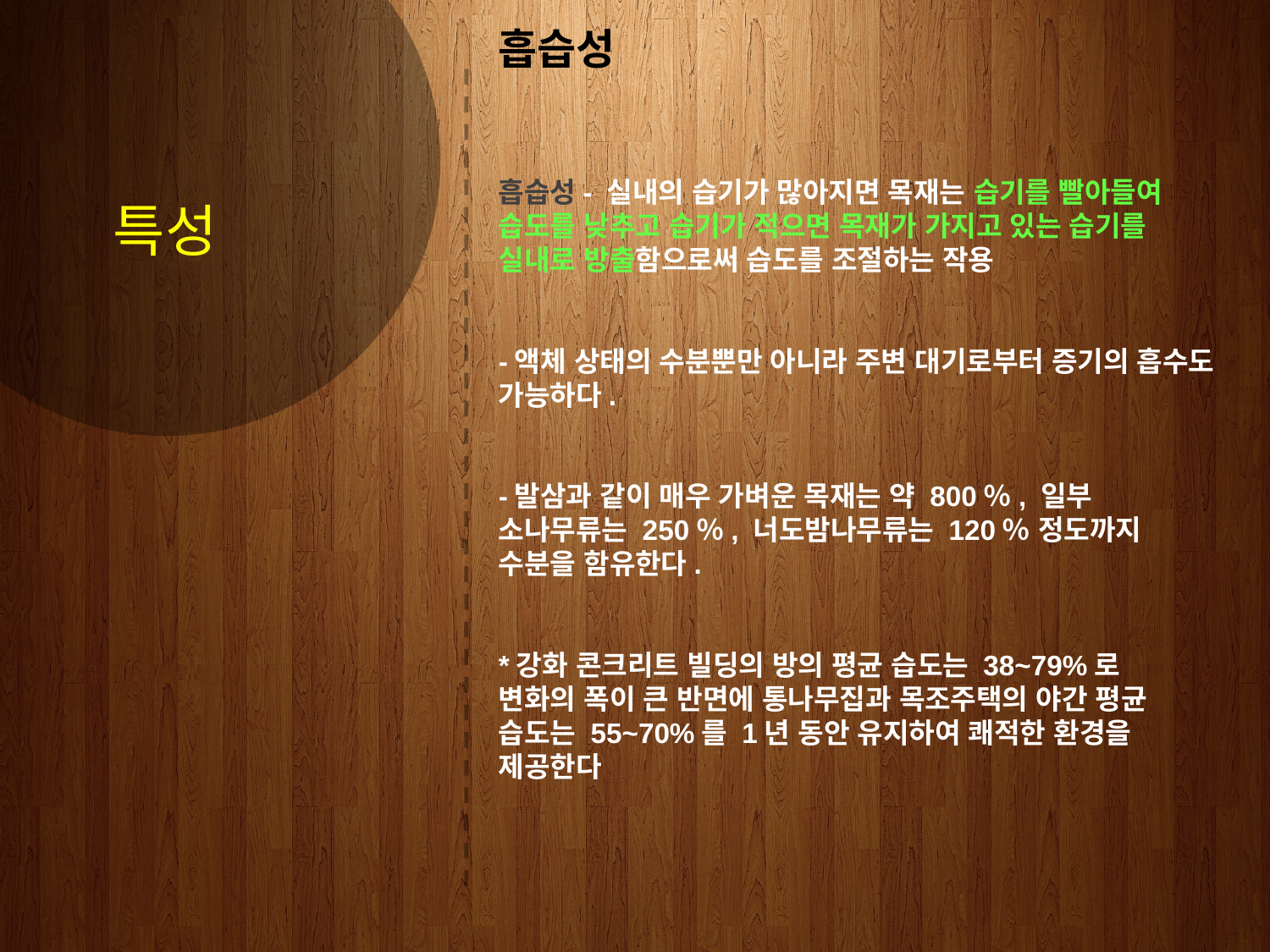

PART 2

특성
흡습성

흡습성- 실내의 습기가 많아지면 목재는 습기를 빨아들여 습도를 낮추고 습기가 적으면 목재가 가지고 있는 습기를 실내로 방출함으로써 습도를 조절하는 작용

-액체 상태의 수분뿐만 아니라 주변 대기로부터 증기의 흡수도 가능하다.

-발삼과 같이 매우 가벼운 목재는 약 800％, 일부 소나무류는 250％, 너도밤나무류는 120％ 정도까지 수분을 함유한다.

*강화 콘크리트 빌딩의 방의 평균 습도는 38~79%로     변화의 폭이 큰 반면에 통나무집과 목조주택의 야간 평균 습도는 55~70%를 1년 동안 유지하여 쾌적한 환경을 제공한다